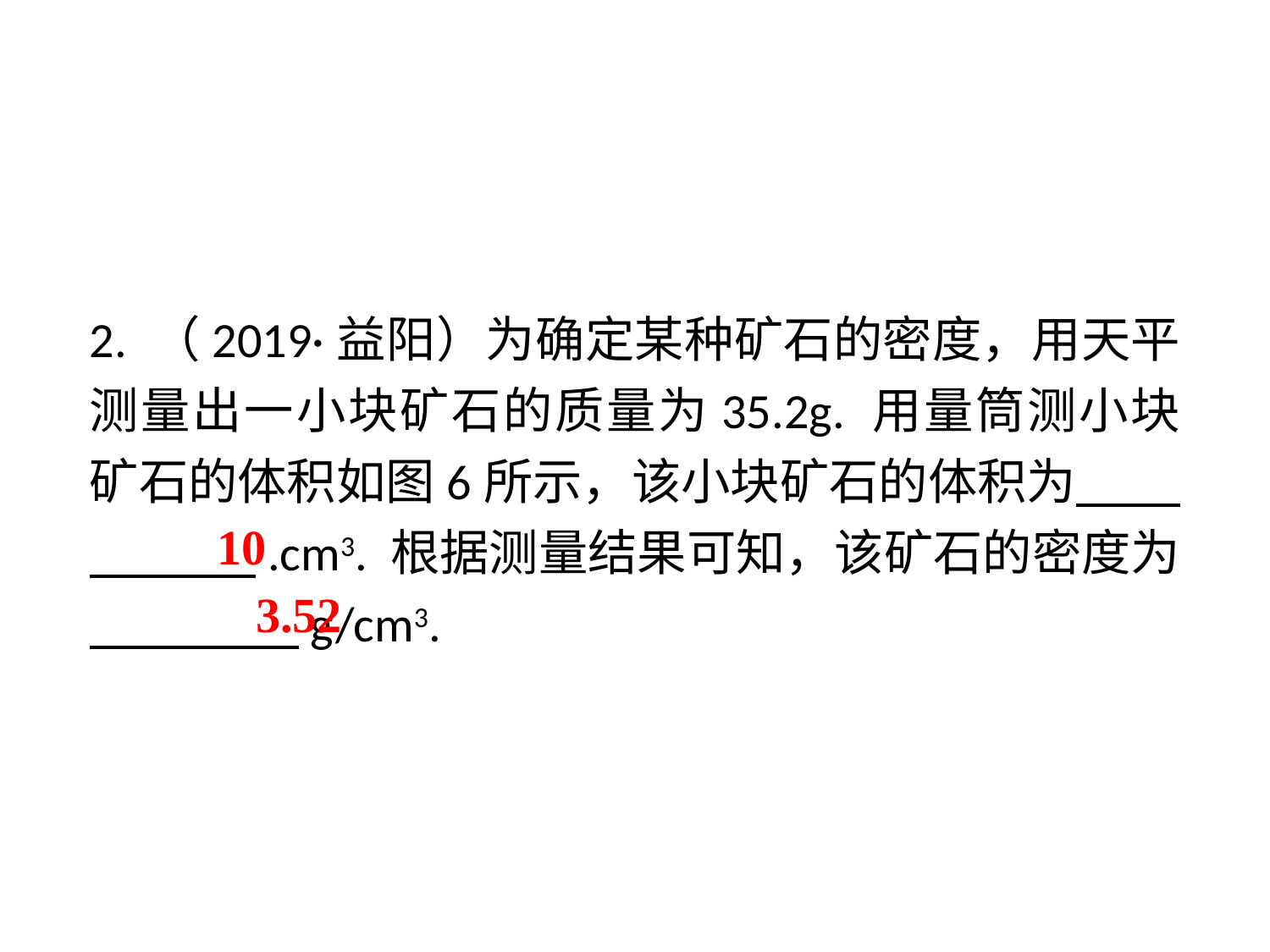

2. （2019·益阳）为确定某种矿石的密度，用天平测量出一小块矿石的质量为35.2g. 用量筒测小块矿石的体积如图6所示，该小块矿石的体积为  　                   .cm3. 根据测量结果可知，该矿石的密度为                    g/cm3.
10
3.52